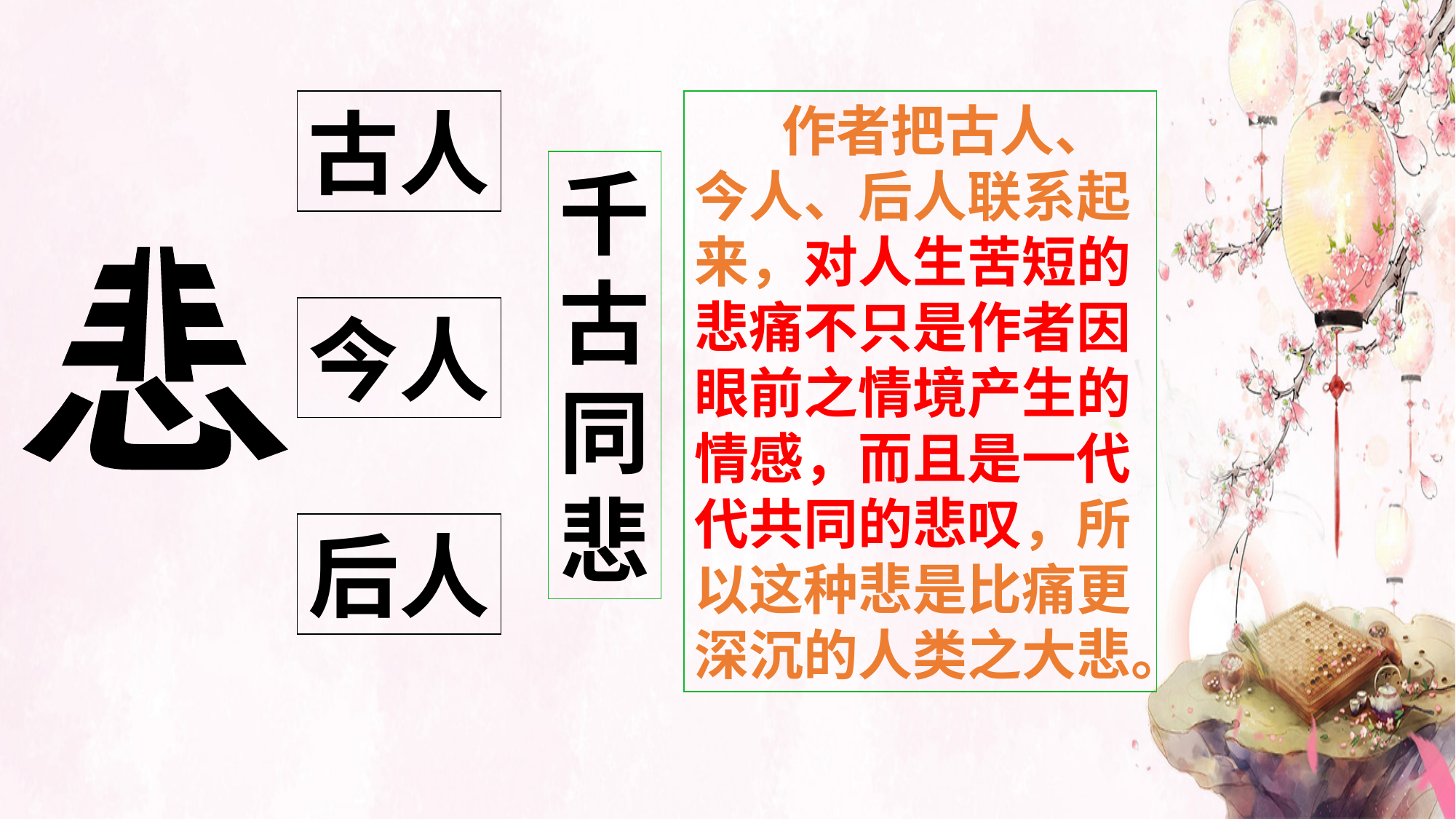

古人
      作者把古人、今人、后人联系起来，对人生苦短的悲痛不只是作者因眼前之情境产生的情感，而且是一代代共同的悲叹，所以这种悲是比痛更深沉的人类之大悲。
千
古
同
悲
悲
今人
后人